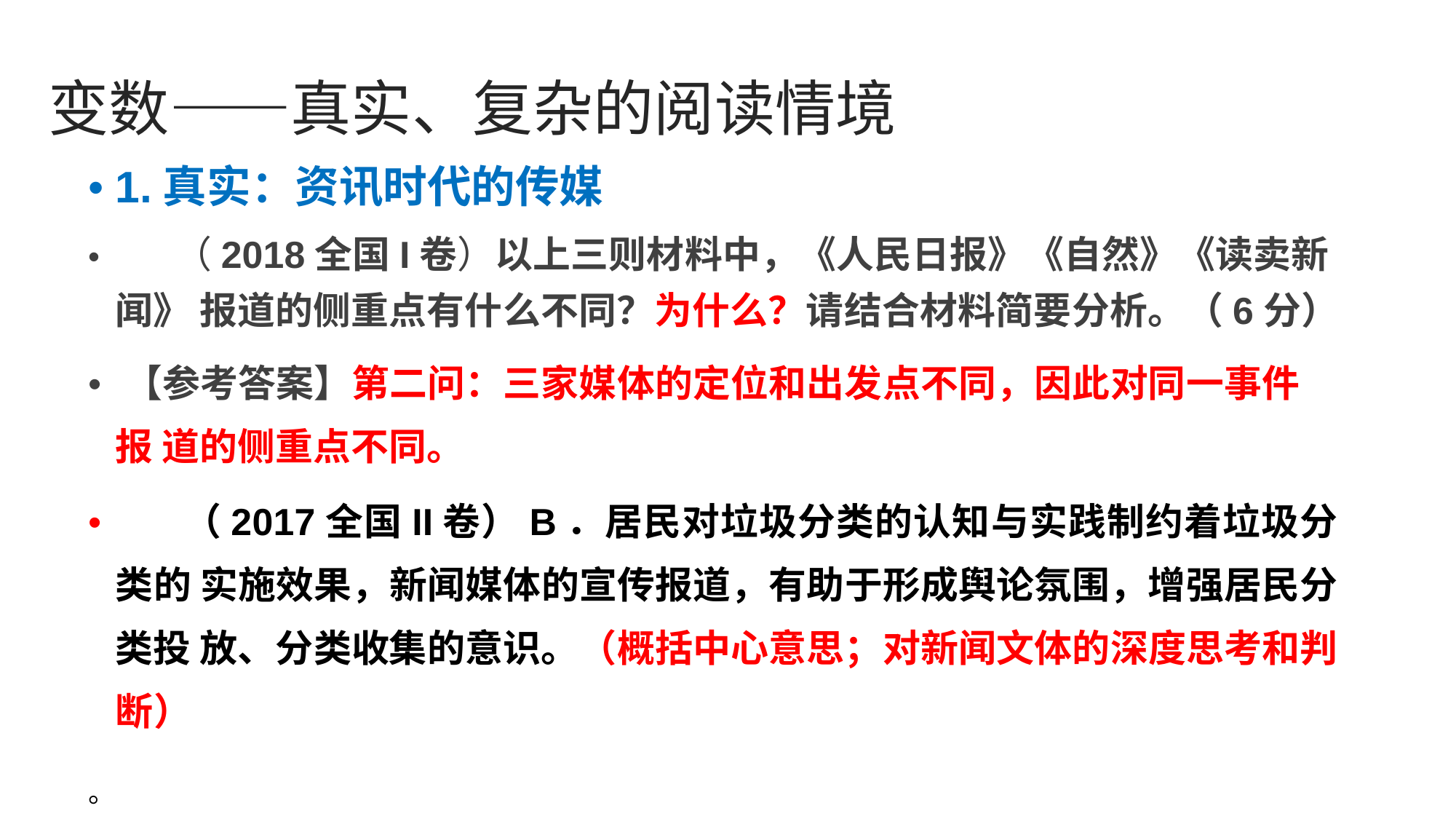

变数——真实、复杂的阅读情境
• 1.真实：资讯时代的传媒
• （2018全国I卷）以上三则材料中，《人民日报》《自然》《读卖新闻》 报道的侧重点有什么不同？为什么？请结合材料简要分析。（6分）
• 【参考答案】第二问：三家媒体的定位和出发点不同，因此对同一事件报 道的侧重点不同。
• （2017全国II卷）B．居民对垃圾分类的认知与实践制约着垃圾分类的 实施效果，新闻媒体的宣传报道，有助于形成舆论氛围，增强居民分类投 放、分类收集的意识。（概括中心意思；对新闻文体的深度思考和判断）
。
18